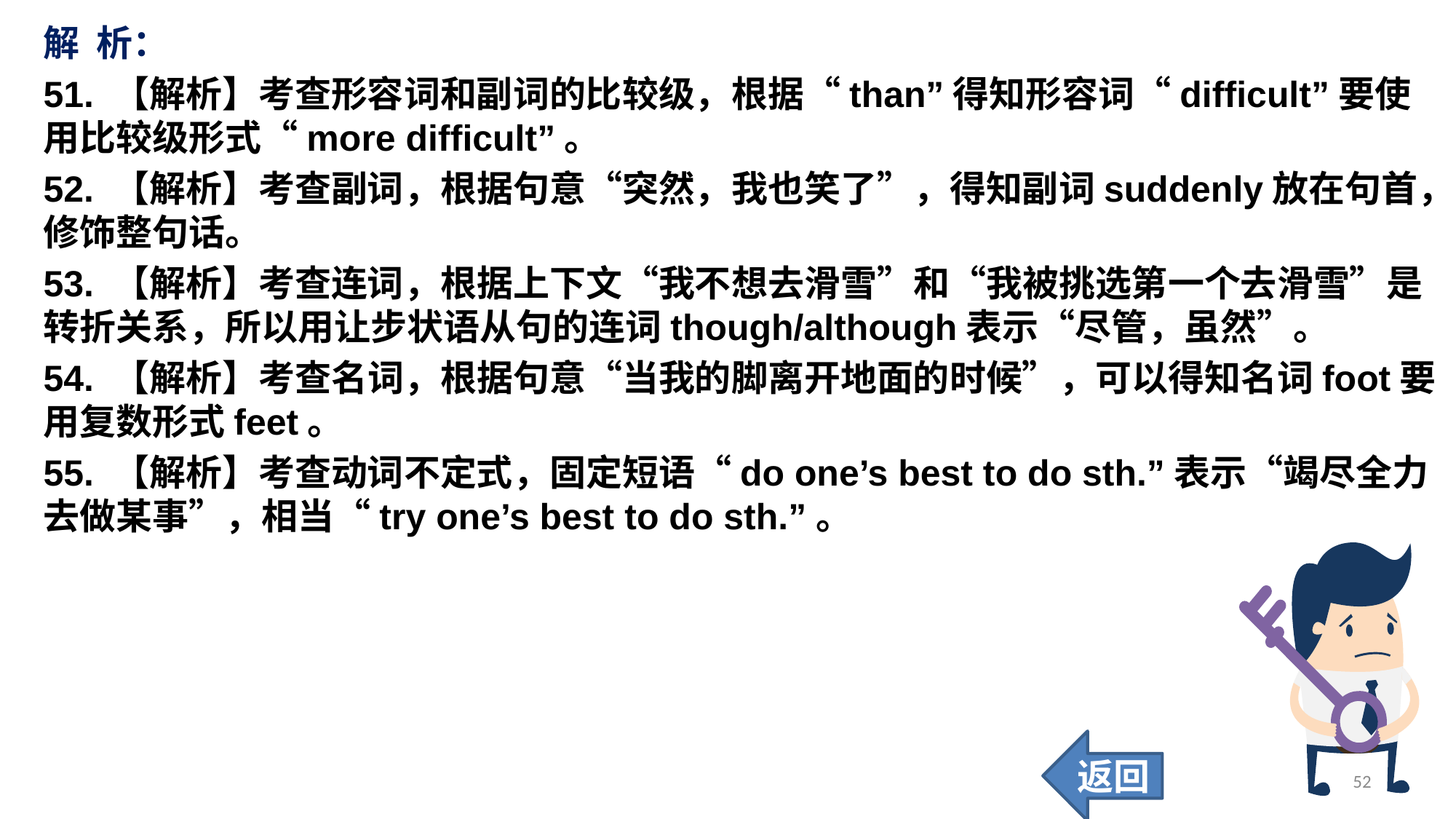

解  析：
51. 【解析】考查形容词和副词的比较级，根据“than”得知形容词“difficult”要使用比较级形式“more difficult”。
52. 【解析】考查副词，根据句意“突然，我也笑了”，得知副词suddenly放在句首，修饰整句话。
53. 【解析】考查连词，根据上下文“我不想去滑雪”和“我被挑选第一个去滑雪”是转折关系，所以用让步状语从句的连词though/although表示“尽管，虽然”。
54. 【解析】考查名词，根据句意“当我的脚离开地面的时候”，可以得知名词foot要用复数形式feet。
55. 【解析】考查动词不定式，固定短语“do one’s best to do sth.”表示“竭尽全力去做某事”，相当“try one’s best to do sth.”。

返回
52